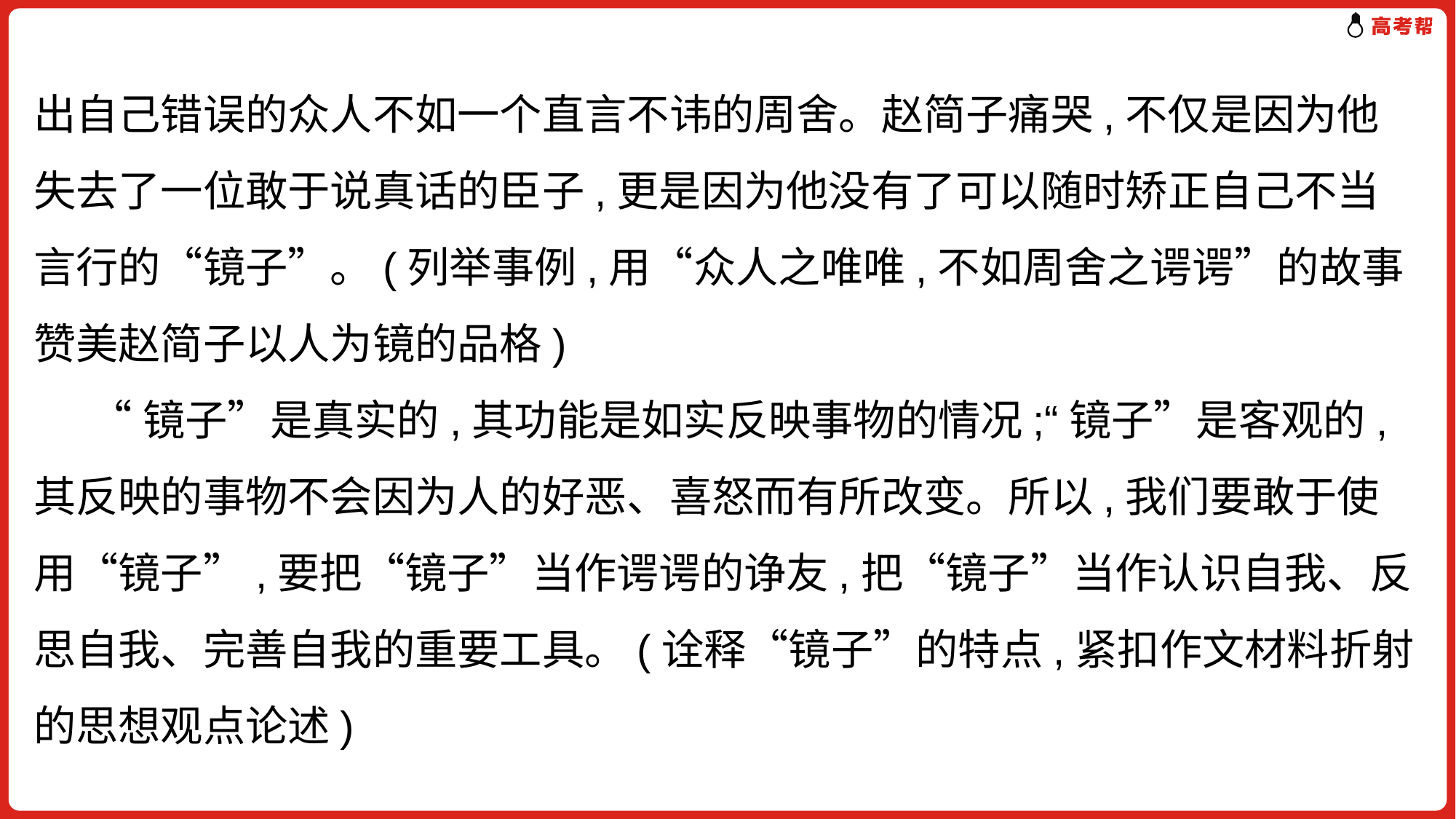

出自己错误的众人不如一个直言不讳的周舍。赵简子痛哭,不仅是因为他失去了一位敢于说真话的臣子,更是因为他没有了可以随时矫正自己不当言行的“镜子”。(列举事例,用“众人之唯唯,不如周舍之谔谔”的故事赞美赵简子以人为镜的品格)
      “镜子”是真实的,其功能是如实反映事物的情况;“镜子”是客观的,其反映的事物不会因为人的好恶、喜怒而有所改变。所以,我们要敢于使用“镜子”,要把“镜子”当作谔谔的诤友,把“镜子”当作认识自我、反思自我、完善自我的重要工具。(诠释“镜子”的特点,紧扣作文材料折射的思想观点论述)